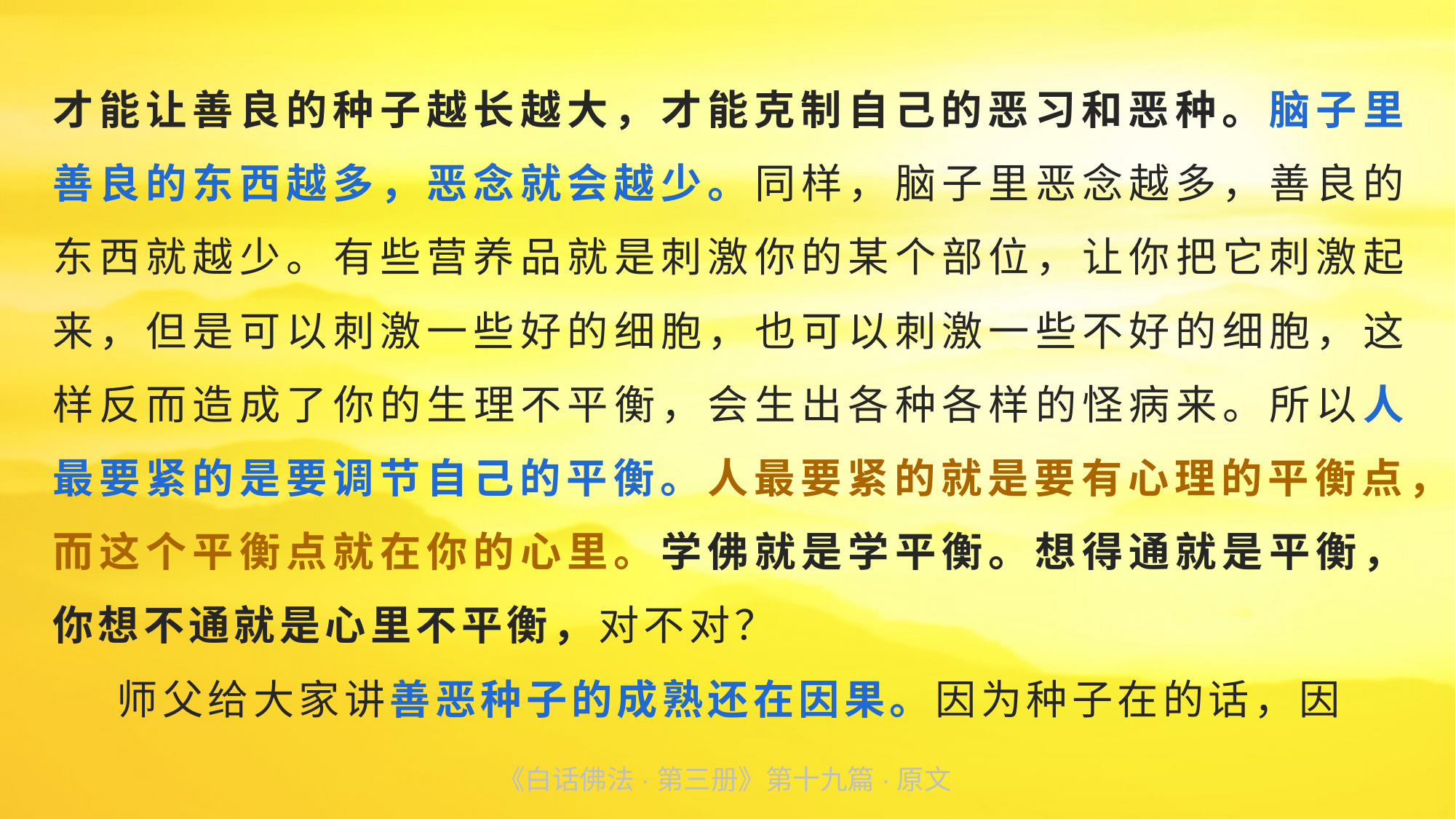

才能让善良的种子越长越大，才能克制自己的恶习和恶种。脑子里善良的东西越多，恶念就会越少。同样，脑子里恶念越多，善良的东西就越少。有些营养品就是刺激你的某个部位，让你把它刺激起来，但是可以刺激一些好的细胞，也可以刺激一些不好的细胞，这样反而造成了你的生理不平衡，会生出各种各样的怪病来。所以人最要紧的是要调节自己的平衡。人最要紧的就是要有心理的平衡点，而这个平衡点就在你的心里。学佛就是学平衡。想得通就是平衡，你想不通就是心里不平衡，对不对？
    师父给大家讲善恶种子的成熟还在因果。因为种子在的话，因
《白话佛法·第三册》第十九篇·原文